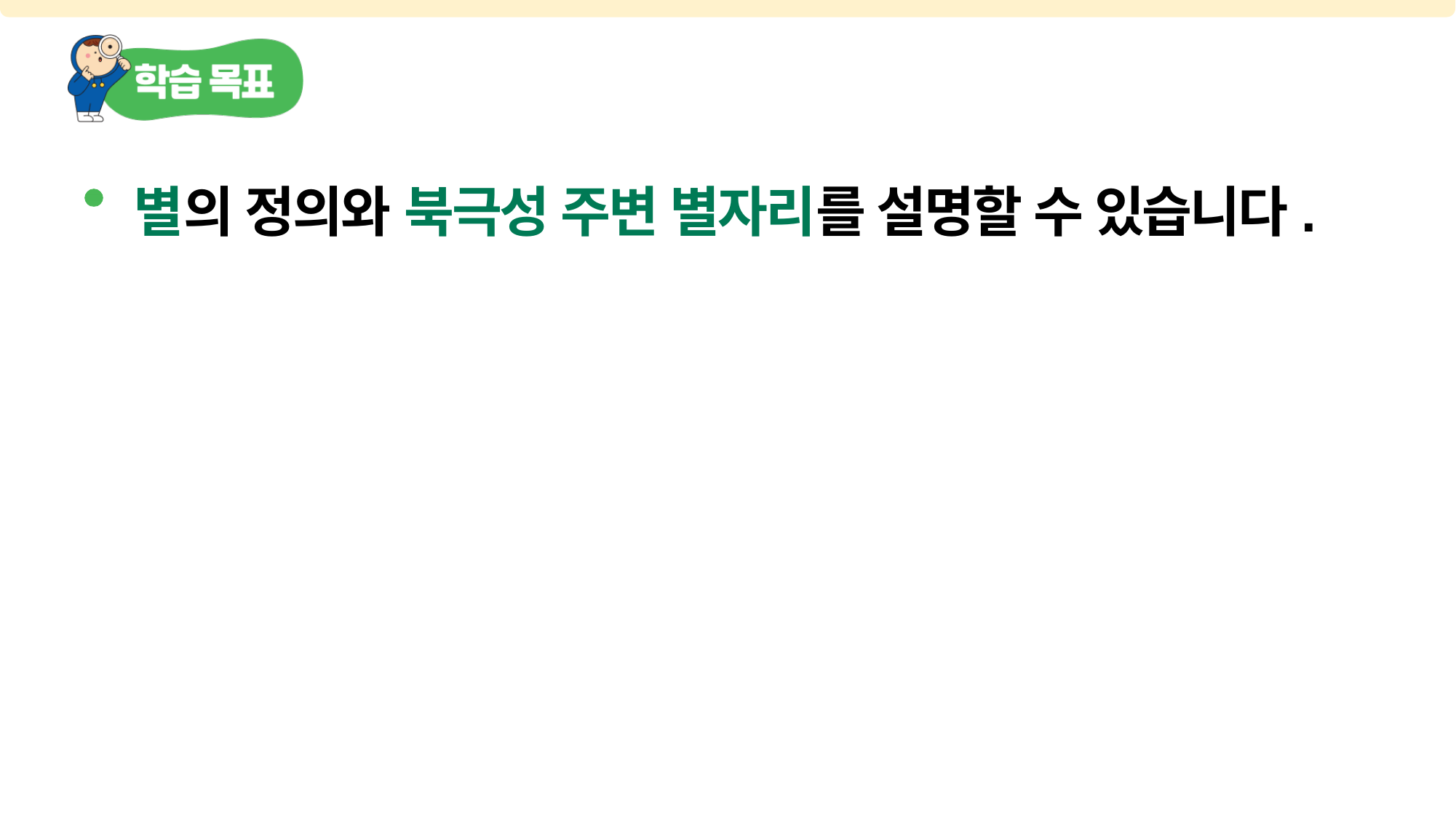

별의 정의와 북극성 주변 별자리를 설명할 수 있습니다.